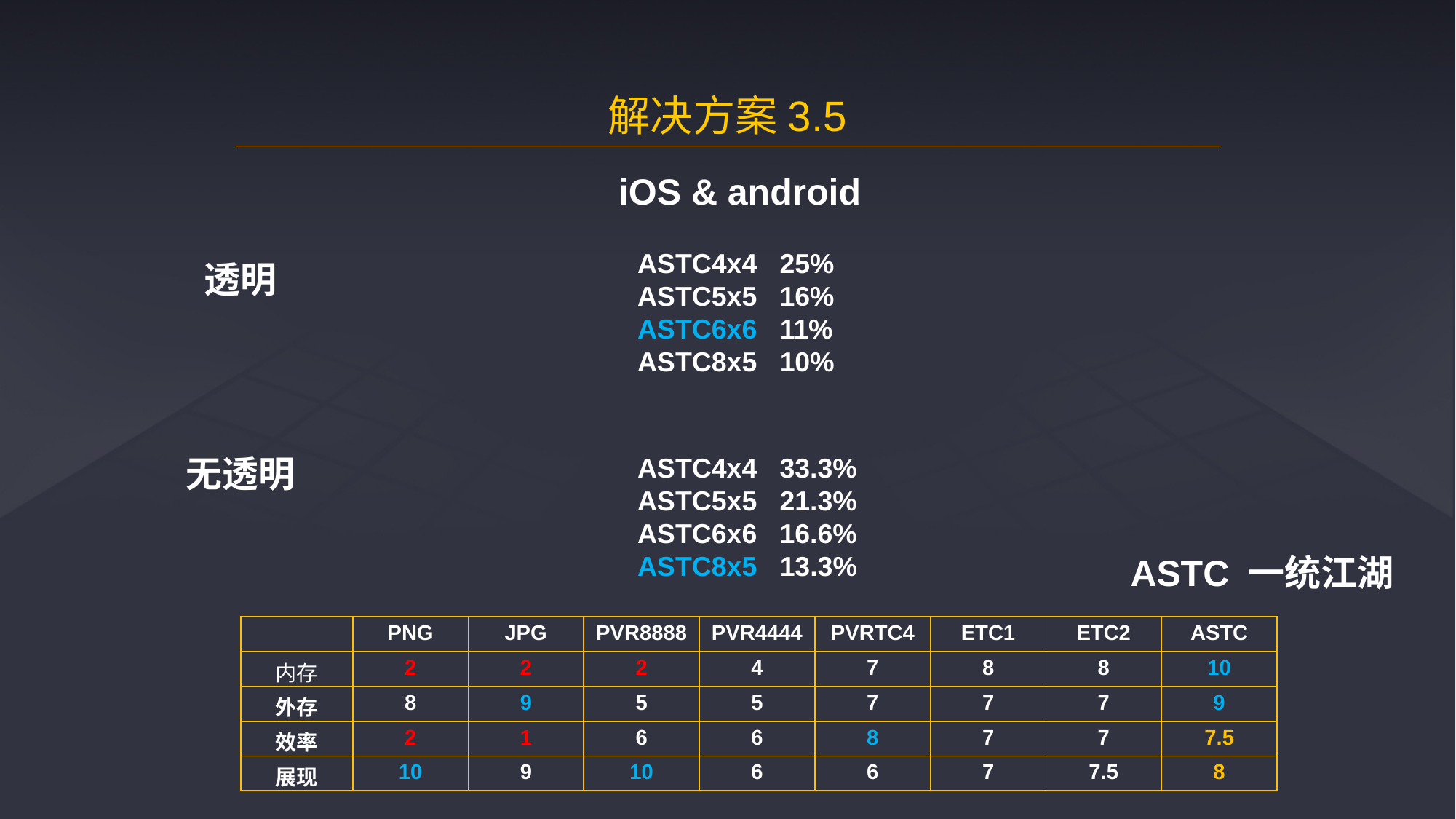

解决方案3.5

iOS & android
ASTC4x4   25%
ASTC5x5   16%
ASTC6x6   11%
ASTC8x5   10%

透明
ASTC4x4   33.3%
ASTC5x5   21.3%
ASTC6x6   16.6%
ASTC8x5   13.3%
无透明
ASTC 一统江湖
|  | PNG | JPG | PVR8888 | PVR4444 | PVRTC4 | ETC1 | ETC2 | ASTC |
| --- | --- | --- | --- | --- | --- | --- | --- | --- |
| 内存 | 2 | 2 | 2 | 4 | 7 | 8 | 8 | 10 |
| 外存 | 8 | 9 | 5 | 5 | 7 | 7 | 7 | 9 |
| 效率 | 2 | 1 | 6 | 6 | 8 | 7 | 7 | 7.5 |
| 展现 | 10 | 9 | 10 | 6 | 6 | 7 | 7.5 | 8 |